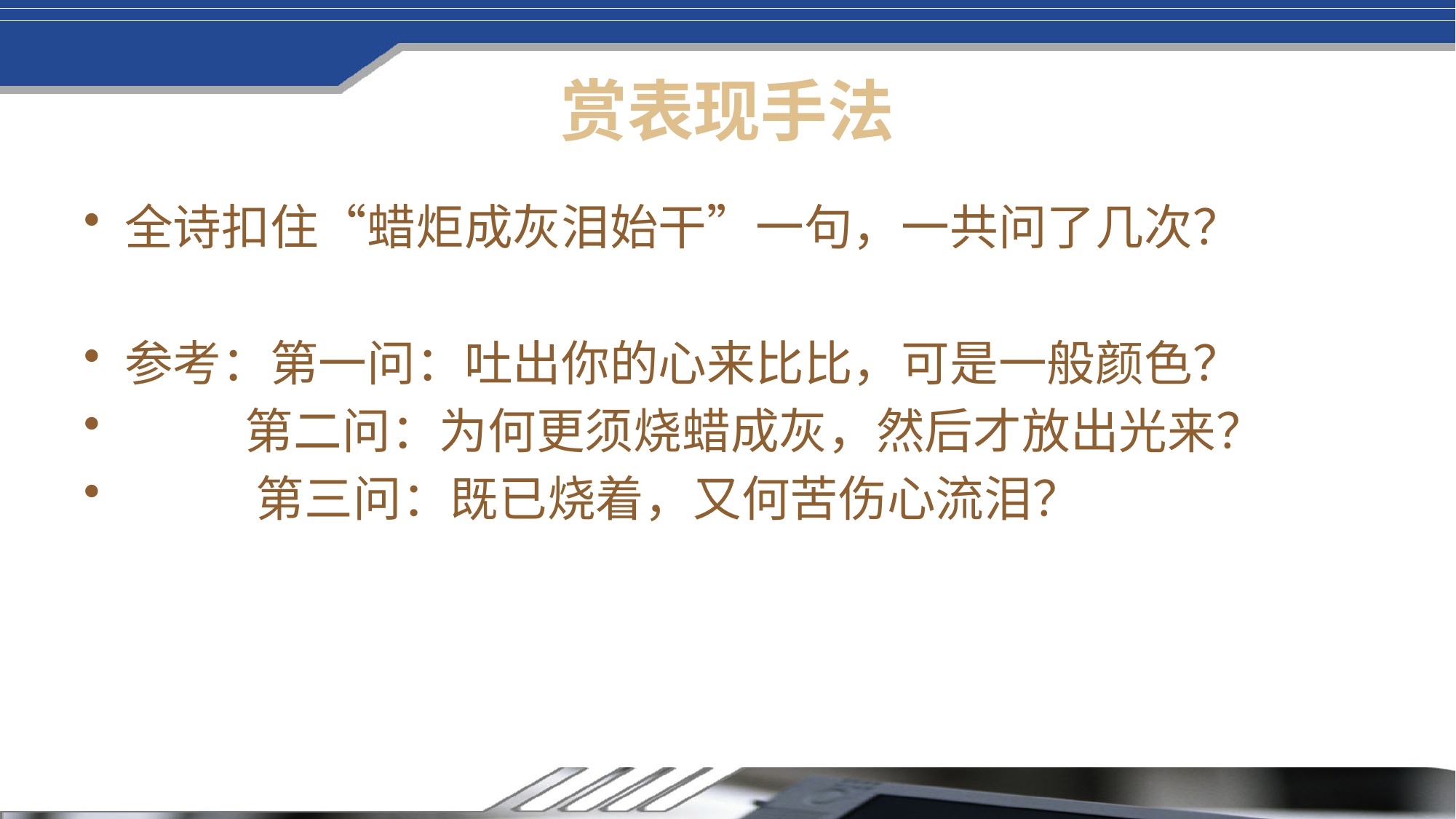

# 赏表现手法
全诗扣住“蜡炬成灰泪始干”一句，一共问了几次？

参考：第一问：吐出你的心来比比，可是一般颜色？
          第二问：为何更须烧蜡成灰，然后才放出光来？
           第三问：既已烧着，又何苦伤心流泪？